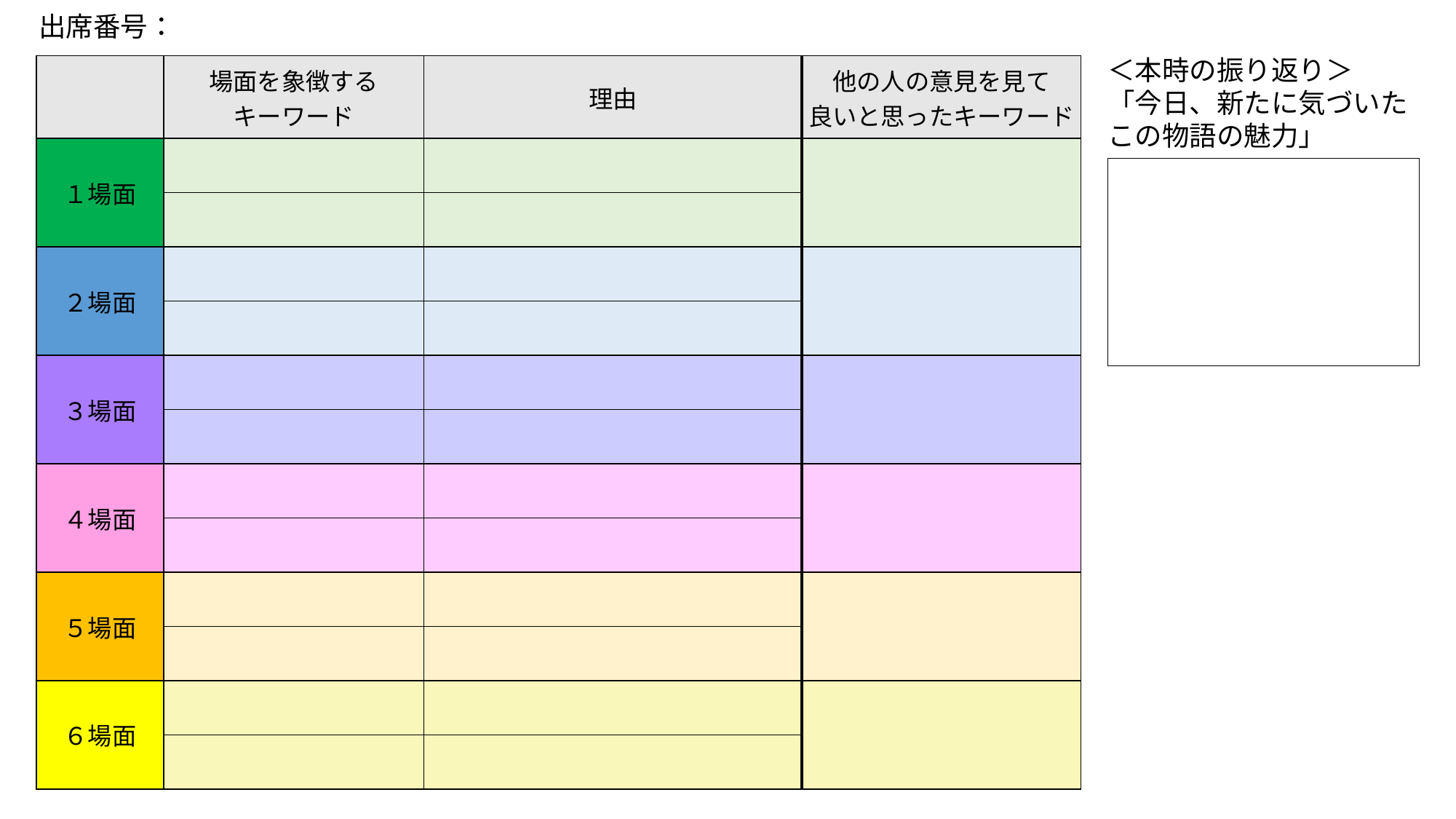

出席番号：
＜本時の振り返り＞
「今日、新たに気づいた
この物語の魅力」
|  | 場面を象徴する キーワード | 理由 | 他の人の意見を見て 良いと思ったキーワード |
| --- | --- | --- | --- |
| １場面 |  |  |  |
|  |  |  |  |
| ２場面 |  |  |  |
|  |  |  |  |
| ３場面 |  |  |  |
|  |  |  |  |
| ４場面 |  |  |  |
|  |  |  |  |
| ５場面 |  |  |  |
|  |  |  |  |
| ６場面 |  |  |  |
|  |  |  |  |